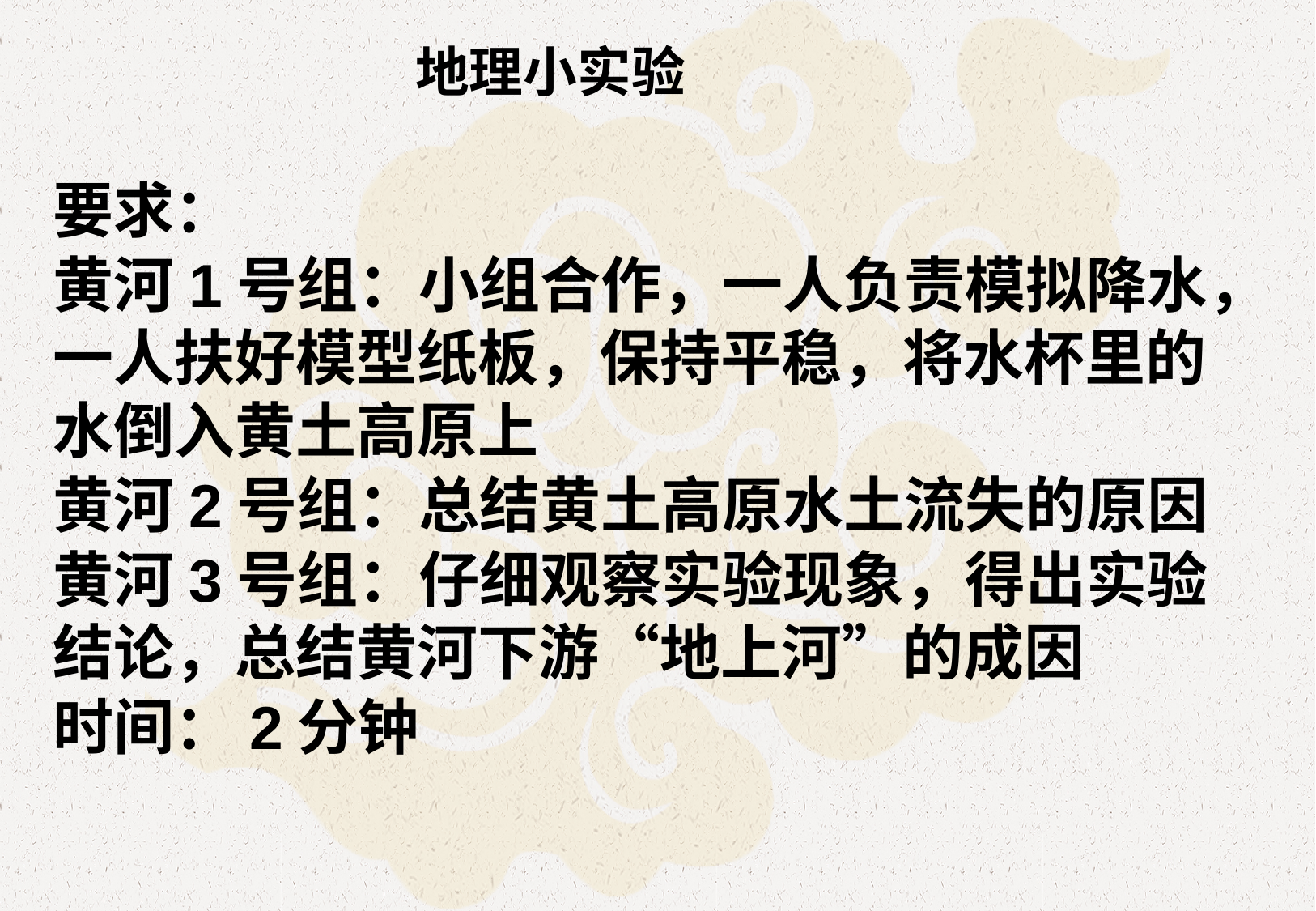

# 地理小实验
要求：
黄河1号组：小组合作，一人负责模拟降水，一人扶好模型纸板，保持平稳，将水杯里的水倒入黄土高原上
黄河2号组：总结黄土高原水土流失的原因
黄河3号组：仔细观察实验现象，得出实验结论，总结黄河下游“地上河”的成因
时间：2分钟